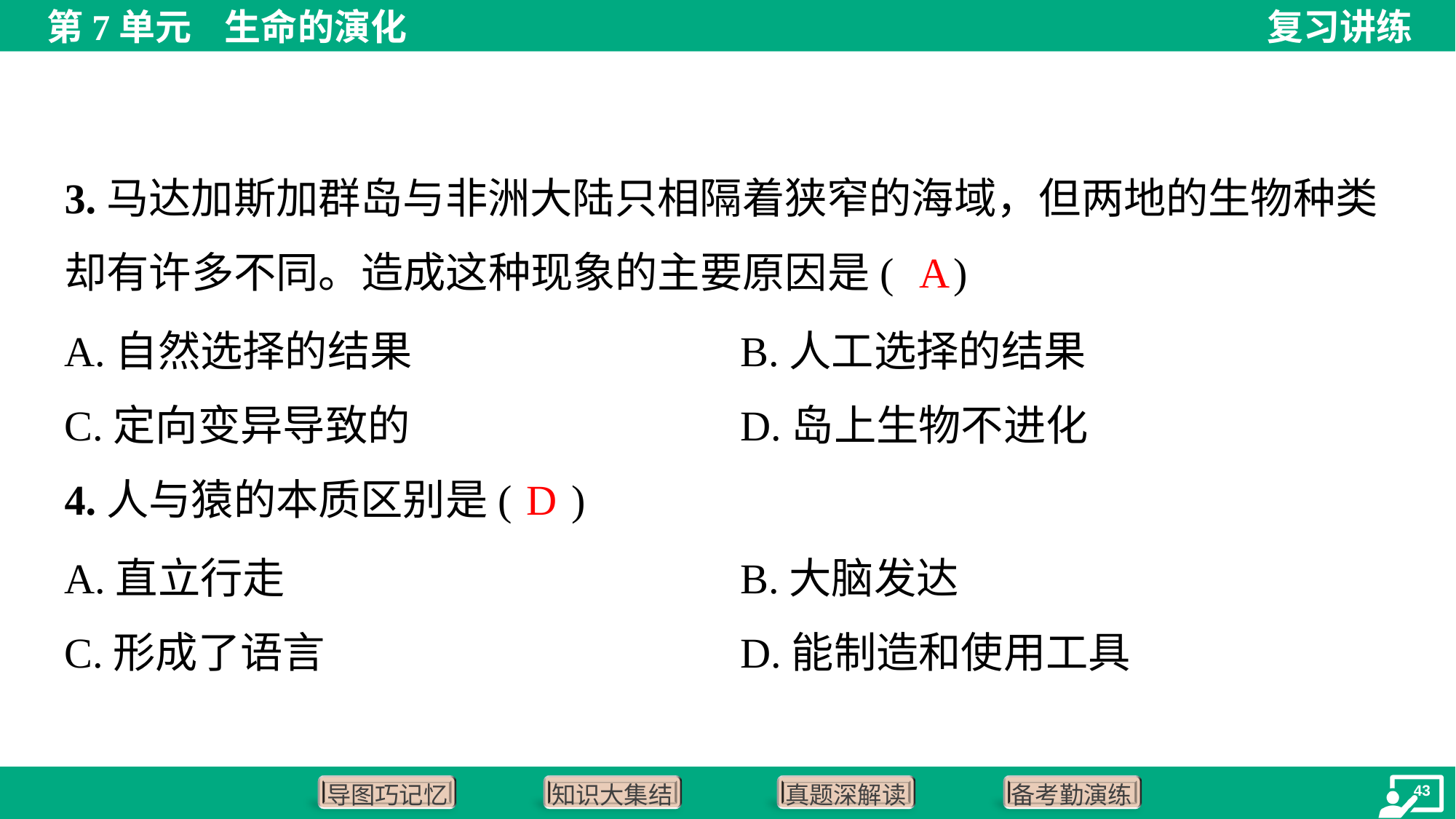

3.马达加斯加群岛与非洲大陆只相隔着狭窄的海域，但两地的生物种类
却有许多不同。造成这种现象的主要原因是(     )
A
A.自然选择的结果	B.人工选择的结果
C.定向变异导致的	D.岛上生物不进化
D
4.人与猿的本质区别是(     )
A.直立行走	B.大脑发达
C.形成了语言	D.能制造和使用工具